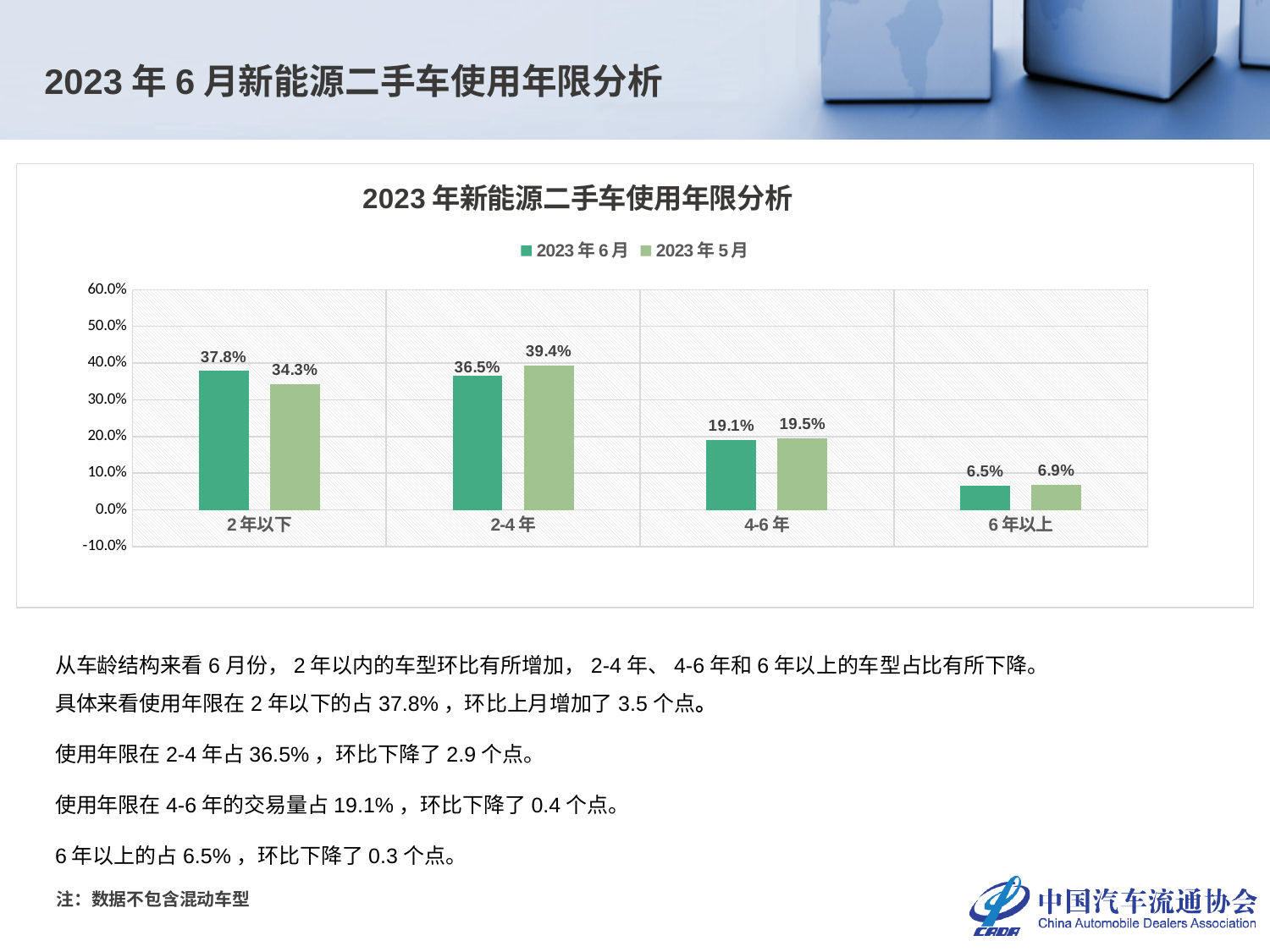

2023年6月新能源二手车使用年限分析

### Chart: 2023年新能源二手车使用年限分析

| Category | 2023年6月 | 2023年5月 |
|---|---|---|
| 2年以下 | 0.37833903025699456 | 0.3428694035188099 |
| 2-4年 | 0.3651095075325991 | 0.39364897725647263 |
| 4-6年 | 0.1911634384099253 | 0.19475039336289515 |
| 6年以上 | 0.06538802380048107 | 0.06873122586182234 |
从车龄结构来看6月份，2年以内的车型环比有所增加，2-4年、4-6年和6年以上的车型占比有所下降。
具体来看使用年限在2年以下的占37.8%，环比上月增加了3.5个点。
使用年限在2-4年占36.5%，环比下降了2.9个点。
使用年限在4-6年的交易量占19.1%，环比下降了0.4个点。
6年以上的占6.5%，环比下降了0.3个点。

注：数据不包含混动车型